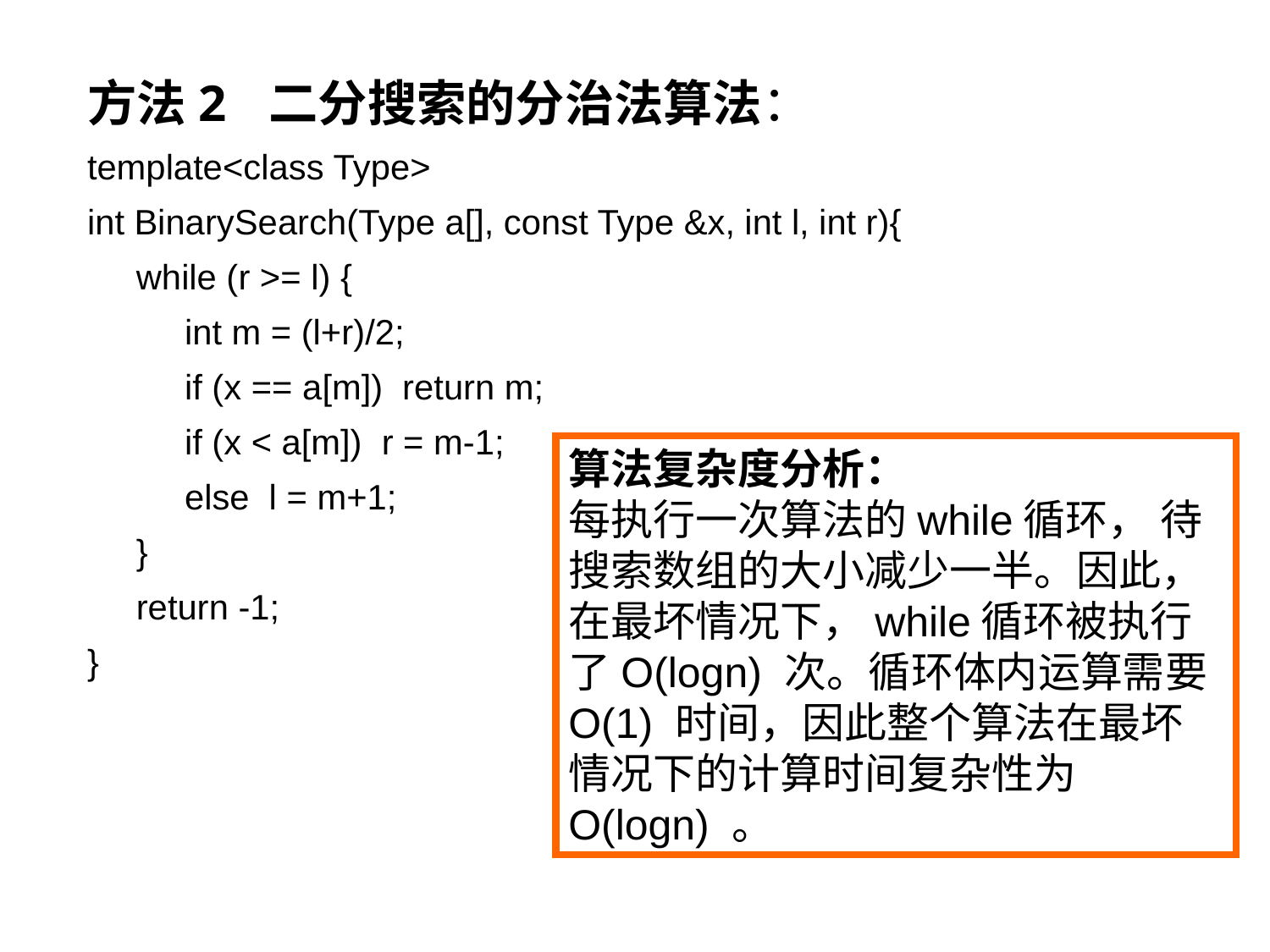

方法2 二分搜索的分治法算法：
template<class Type>
int BinarySearch(Type a[], const Type &x, int l, int r){
     while (r >= l) {
          int m = (l+r)/2;
          if (x == a[m])  return m;
          if (x < a[m])  r = m-1;
          else  l = m+1;
     }
     return -1;
}
算法复杂度分析：
每执行一次算法的while循环， 待搜索数组的大小减少一半。因此，在最坏情况下，while循环被执行了O(logn) 次。循环体内运算需要O(1) 时间，因此整个算法在最坏情况下的计算时间复杂性为O(logn) 。